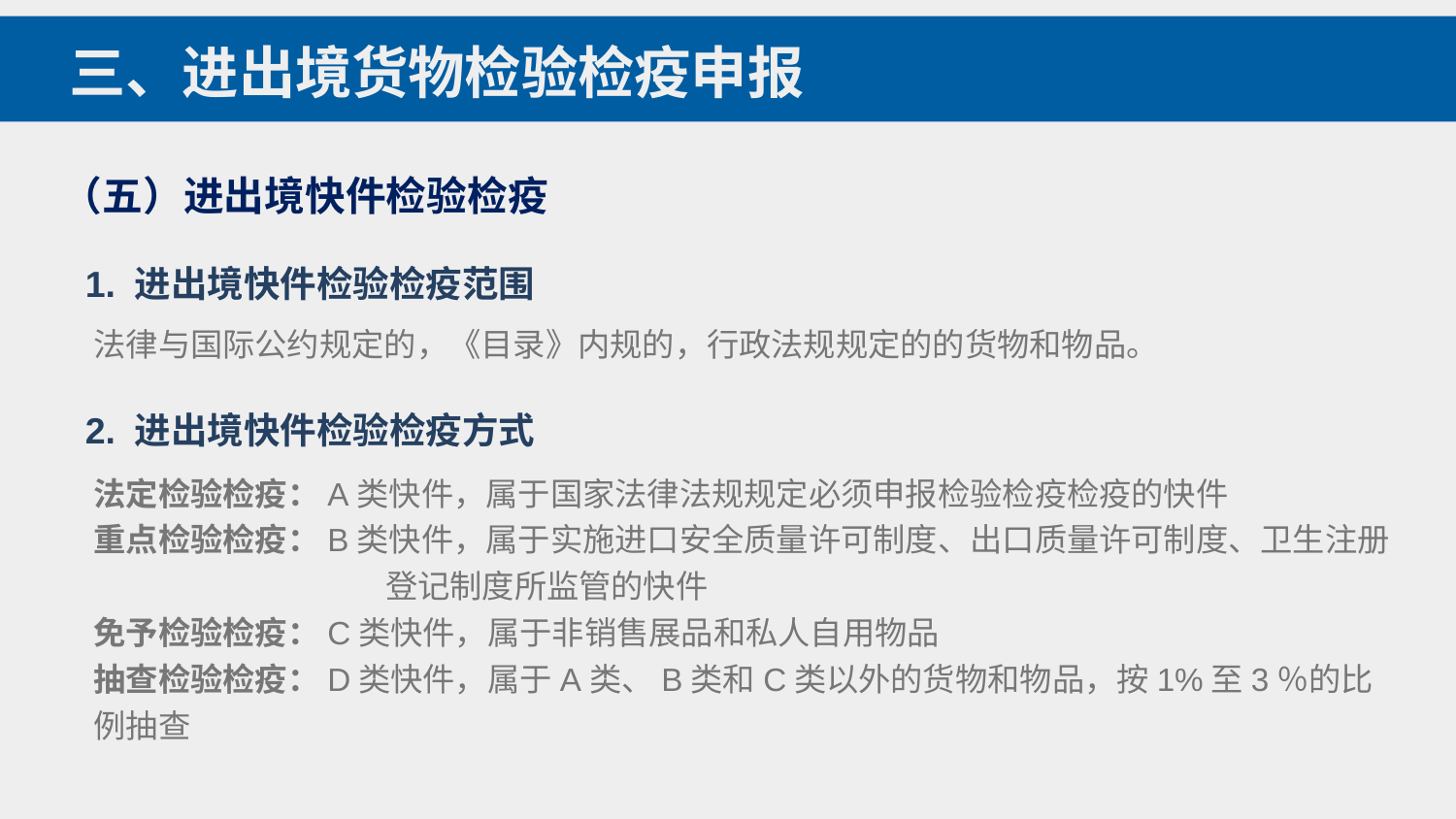

三、进出境货物检验检疫申报
（五）进出境快件检验检疫
1. 进出境快件检验检疫范围
法律与国际公约规定的，《目录》内规的，行政法规规定的的货物和物品。
2. 进出境快件检验检疫方式
法定检验检疫：A类快件，属于国家法律法规规定必须申报检验检疫检疫的快件
重点检验检疫：B类快件，属于实施进口安全质量许可制度、出口质量许可制度、卫生注册
                                       登记制度所监管的快件
免予检验检疫：C类快件，属于非销售展品和私人自用物品
抽查检验检疫：D类快件，属于A类、B类和C类以外的货物和物品，按1%至3％的比例抽查